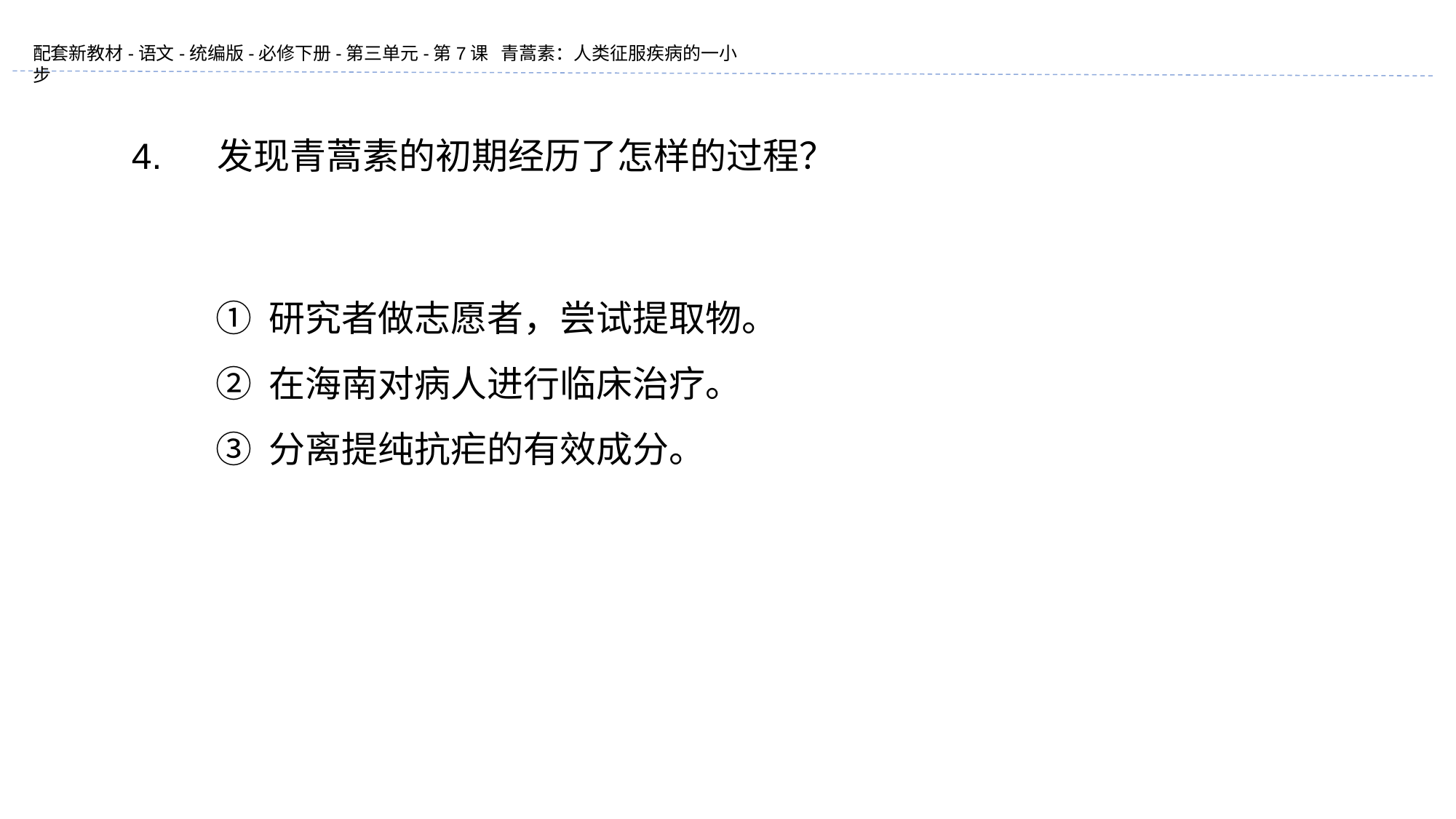

4. 　发现青蒿素的初期经历了怎样的过程？
① 研究者做志愿者，尝试提取物。
② 在海南对病人进行临床治疗。
③ 分离提纯抗疟的有效成分。